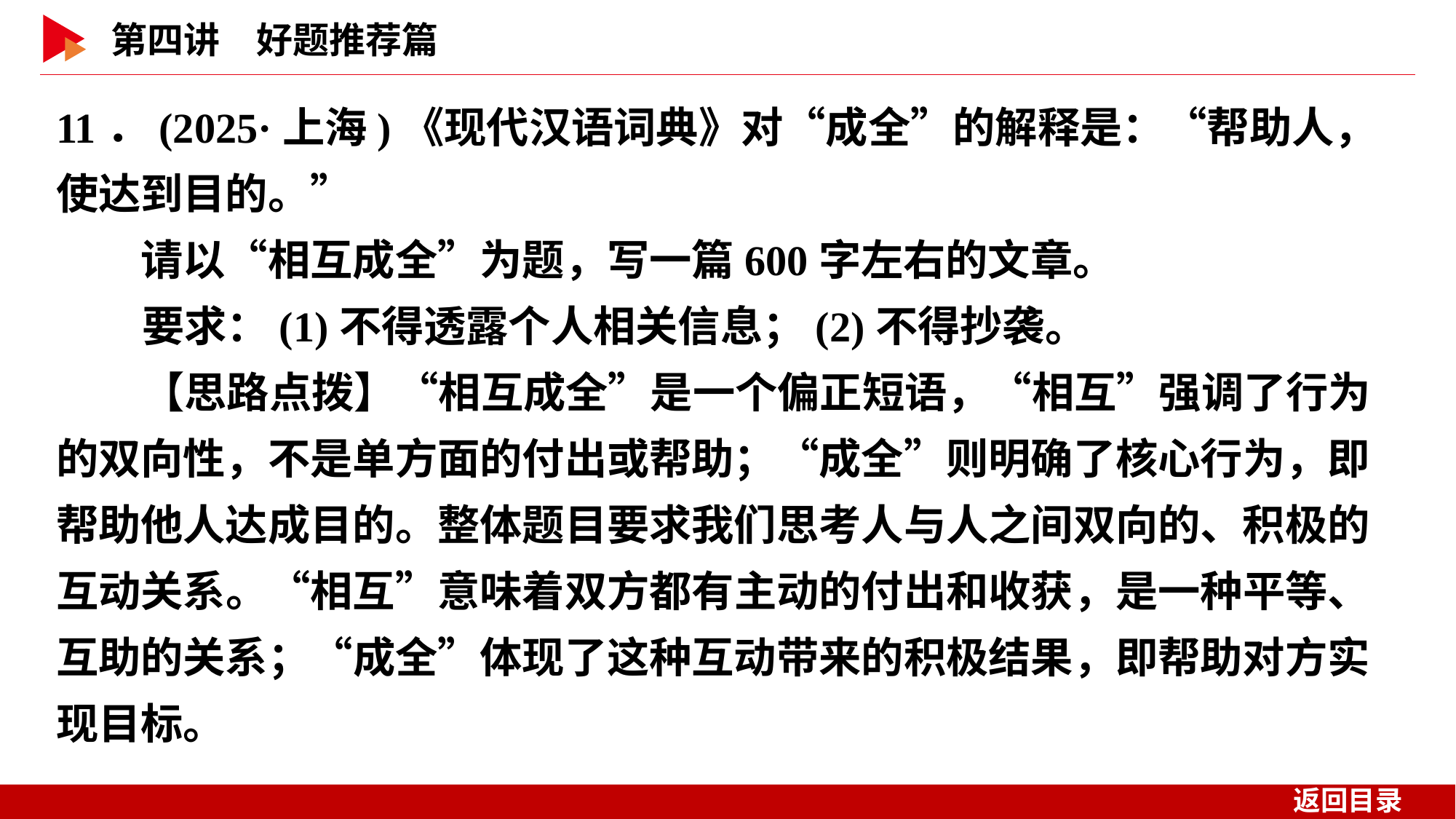

11．(2025·上海)《现代汉语词典》对“成全”的解释是：“帮助人，使达到目的。”
　　请以“相互成全”为题，写一篇600字左右的文章。
要求：(1)不得透露个人相关信息；(2)不得抄袭。
【思路点拨】“相互成全”是一个偏正短语，“相互”强调了行为的双向性，不是单方面的付出或帮助；“成全”则明确了核心行为，即帮助他人达成目的。整体题目要求我们思考人与人之间双向的、积极的互动关系。“相互”意味着双方都有主动的付出和收获，是一种平等、互助的关系；“成全”体现了这种互动带来的积极结果，即帮助对方实现目标。